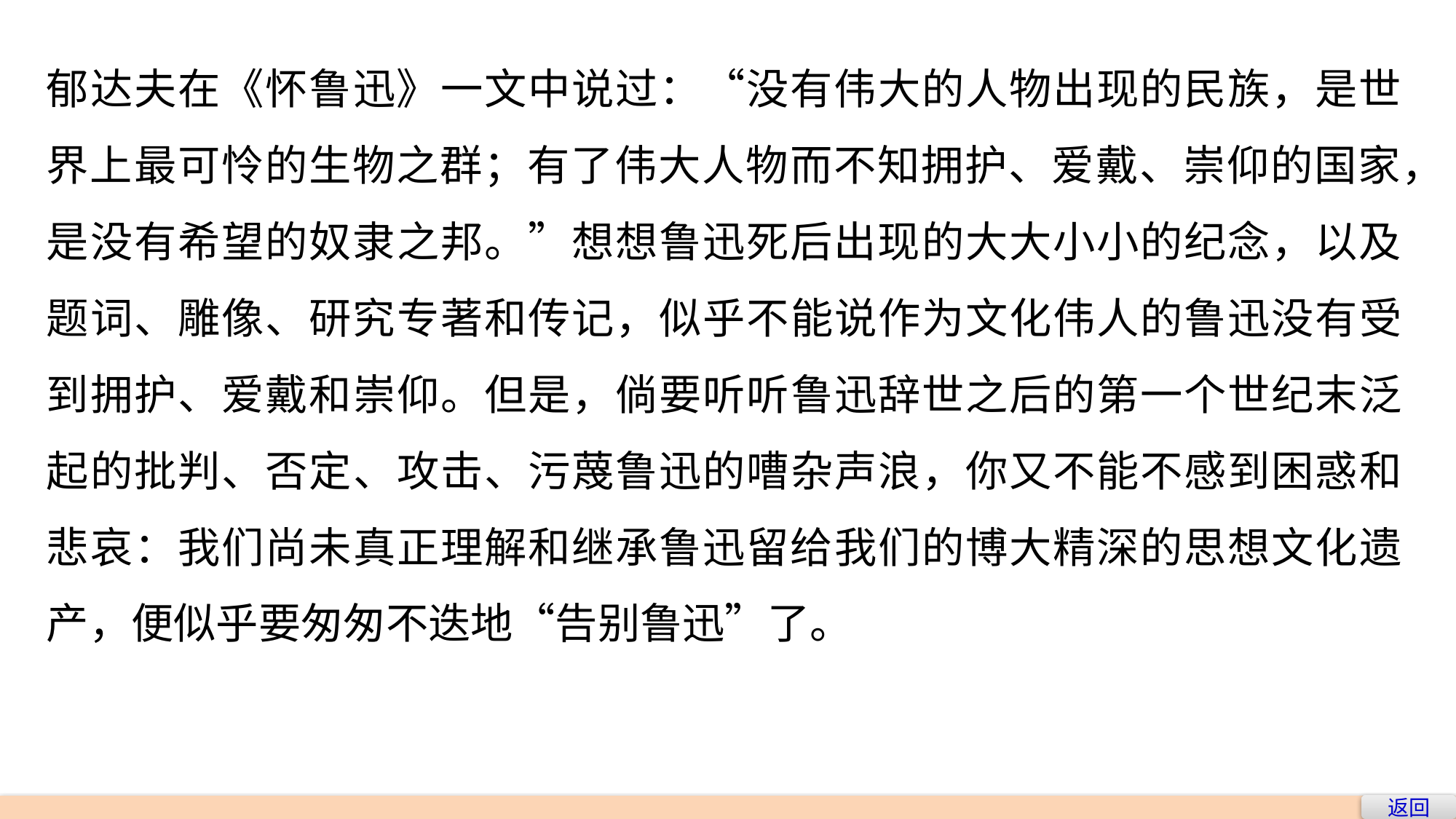

郁达夫在《怀鲁迅》一文中说过：“没有伟大的人物出现的民族，是世界上最可怜的生物之群；有了伟大人物而不知拥护、爱戴、崇仰的国家，是没有希望的奴隶之邦。”想想鲁迅死后出现的大大小小的纪念，以及题词、雕像、研究专著和传记，似乎不能说作为文化伟人的鲁迅没有受到拥护、爱戴和崇仰。但是，倘要听听鲁迅辞世之后的第一个世纪末泛起的批判、否定、攻击、污蔑鲁迅的嘈杂声浪，你又不能不感到困惑和悲哀：我们尚未真正理解和继承鲁迅留给我们的博大精深的思想文化遗产，便似乎要匆匆不迭地“告别鲁迅”了。
返回